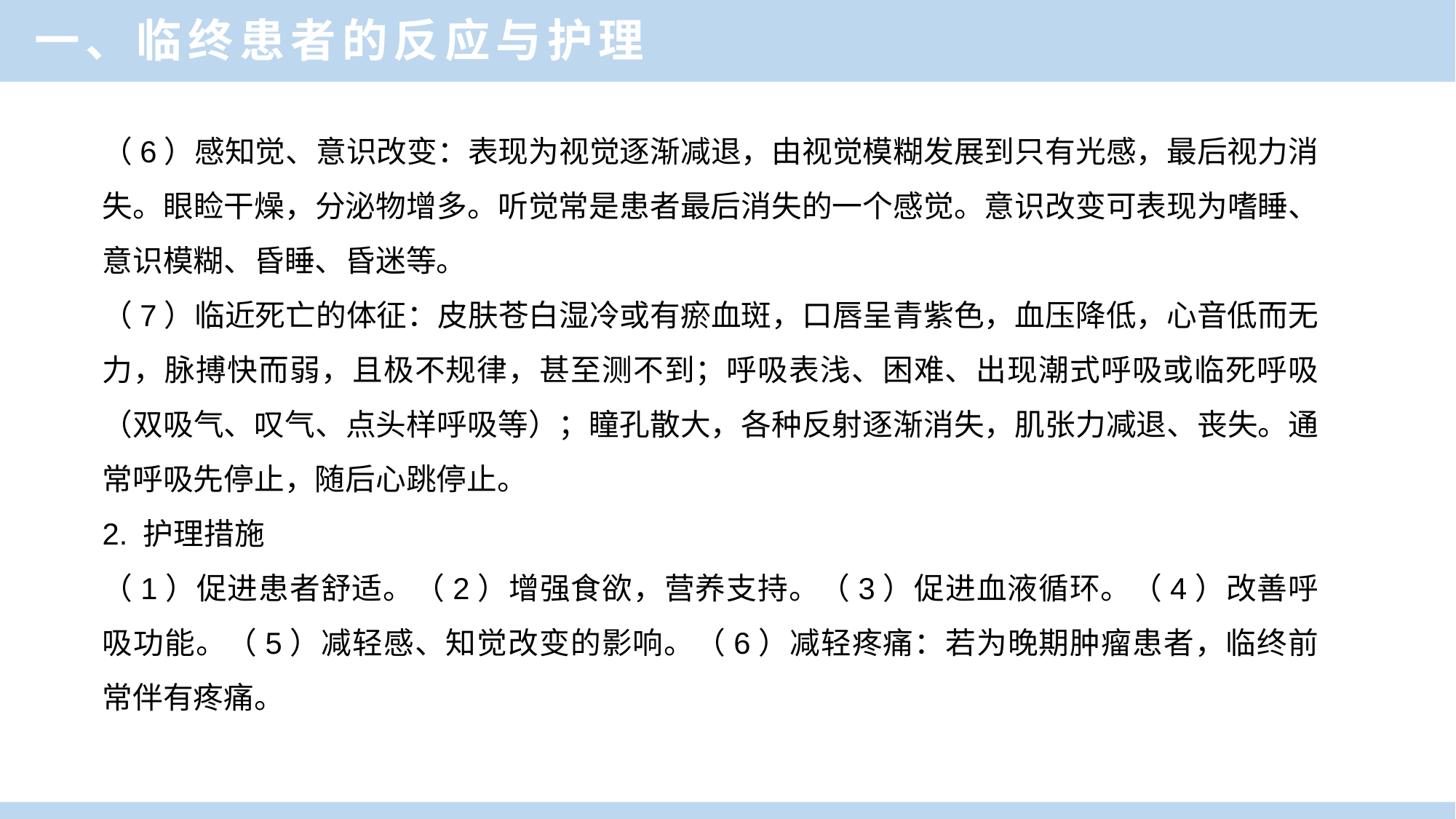

一、临终患者的反应与护理
（6）感知觉、意识改变：表现为视觉逐渐减退，由视觉模糊发展到只有光感，最后视力消失。眼睑干燥，分泌物增多。听觉常是患者最后消失的一个感觉。意识改变可表现为嗜睡、意识模糊、昏睡、昏迷等。
（7）临近死亡的体征：皮肤苍白湿冷或有瘀血斑，口唇呈青紫色，血压降低，心音低而无力，脉搏快而弱，且极不规律，甚至测不到；呼吸表浅、困难、出现潮式呼吸或临死呼吸（双吸气、叹气、点头样呼吸等）；瞳孔散大，各种反射逐渐消失，肌张力减退、丧失。通常呼吸先停止，随后心跳停止。
2. 护理措施
（1）促进患者舒适。（2）增强食欲，营养支持。（3）促进血液循环。（4）改善呼吸功能。（5）减轻感、知觉改变的影响。（6）减轻疼痛：若为晚期肿瘤患者，临终前常伴有疼痛。
（二）临终患者的心理反应及护理